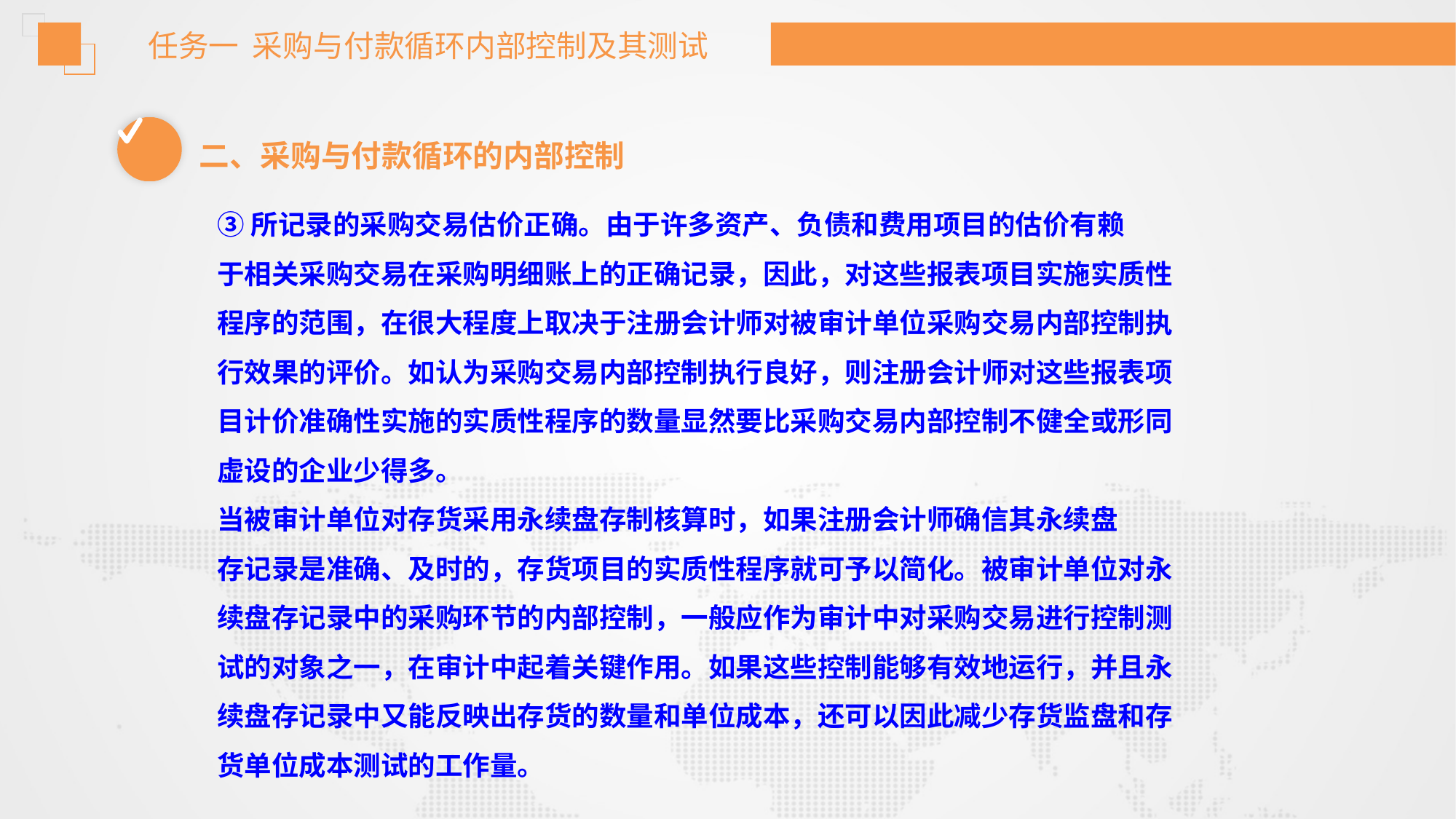

任务一  采购与付款循环内部控制及其测试

二、采购与付款循环的内部控制
③所记录的采购交易估价正确。由于许多资产、负债和费用项目的估价有赖
于相关采购交易在采购明细账上的正确记录，因此，对这些报表项目实施实质性
程序的范围，在很大程度上取决于注册会计师对被审计单位采购交易内部控制执
行效果的评价。如认为采购交易内部控制执行良好，则注册会计师对这些报表项
目计价准确性实施的实质性程序的数量显然要比采购交易内部控制不健全或形同
虚设的企业少得多。
当被审计单位对存货采用永续盘存制核算时，如果注册会计师确信其永续盘
存记录是准确、及时的，存货项目的实质性程序就可予以简化。被审计单位对永
续盘存记录中的采购环节的内部控制，一般应作为审计中对采购交易进行控制测
试的对象之一，在审计中起着关键作用。如果这些控制能够有效地运行，并且永
续盘存记录中又能反映出存货的数量和单位成本，还可以因此减少存货监盘和存
货单位成本测试的工作量。